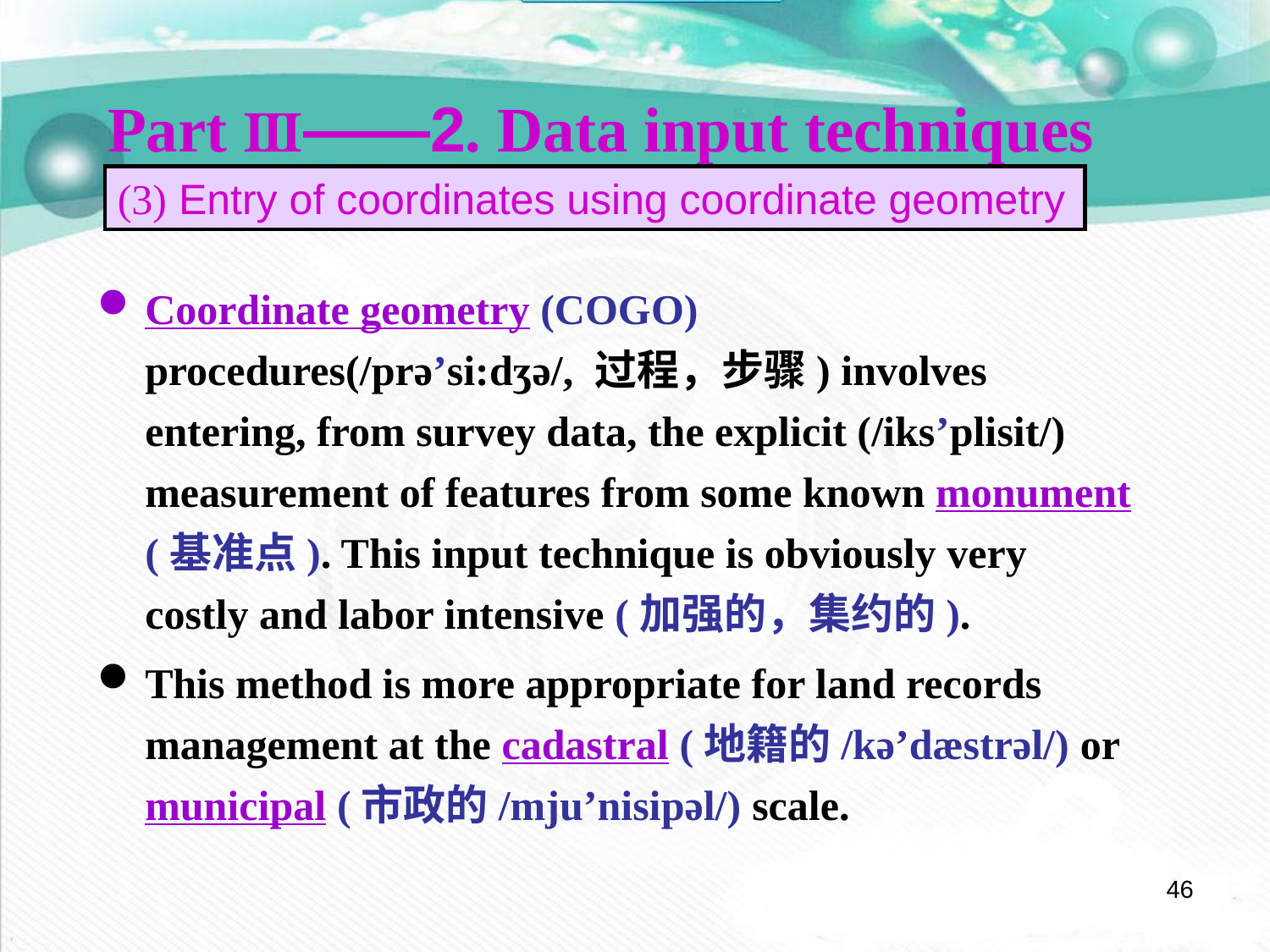

Part Ⅲ——2. Data input techniques
(3) Entry of coordinates using coordinate geometry
Coordinate geometry (COGO) procedures(/prə’si:dʒə/, 过程，步骤) involves entering, from survey data, the explicit (/iks’plisit/) measurement of features from some known monument (基准点). This input technique is obviously very costly and labor intensive (加强的，集约的).
This method is more appropriate for land records management at the cadastral (地籍的/kə’dæstrəl/) or municipal (市政的/mju’nisipəl/) scale.
46